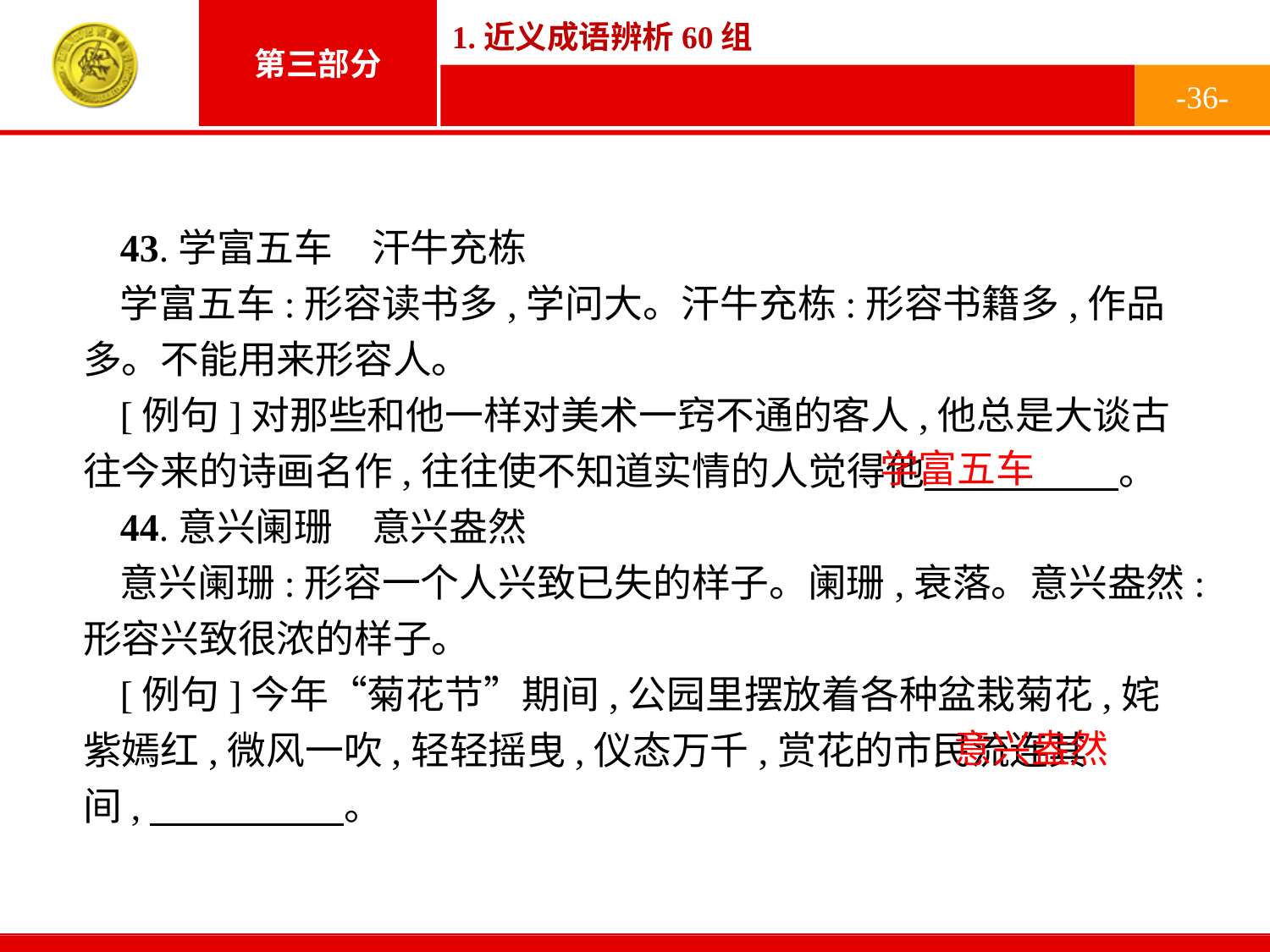

-36-
43.学富五车　汗牛充栋
学富五车:形容读书多,学问大。汗牛充栋:形容书籍多,作品多。不能用来形容人。
[例句]对那些和他一样对美术一窍不通的客人,他总是大谈古往今来的诗画名作,往往使不知道实情的人觉得他　　　　　。
44.意兴阑珊　意兴盎然
意兴阑珊:形容一个人兴致已失的样子。阑珊,衰落。意兴盎然:形容兴致很浓的样子。
[例句]今年“菊花节”期间,公园里摆放着各种盆栽菊花,姹紫嫣红,微风一吹,轻轻摇曳,仪态万千,赏花的市民流连其间,　　　　　。
学富五车
意兴盎然